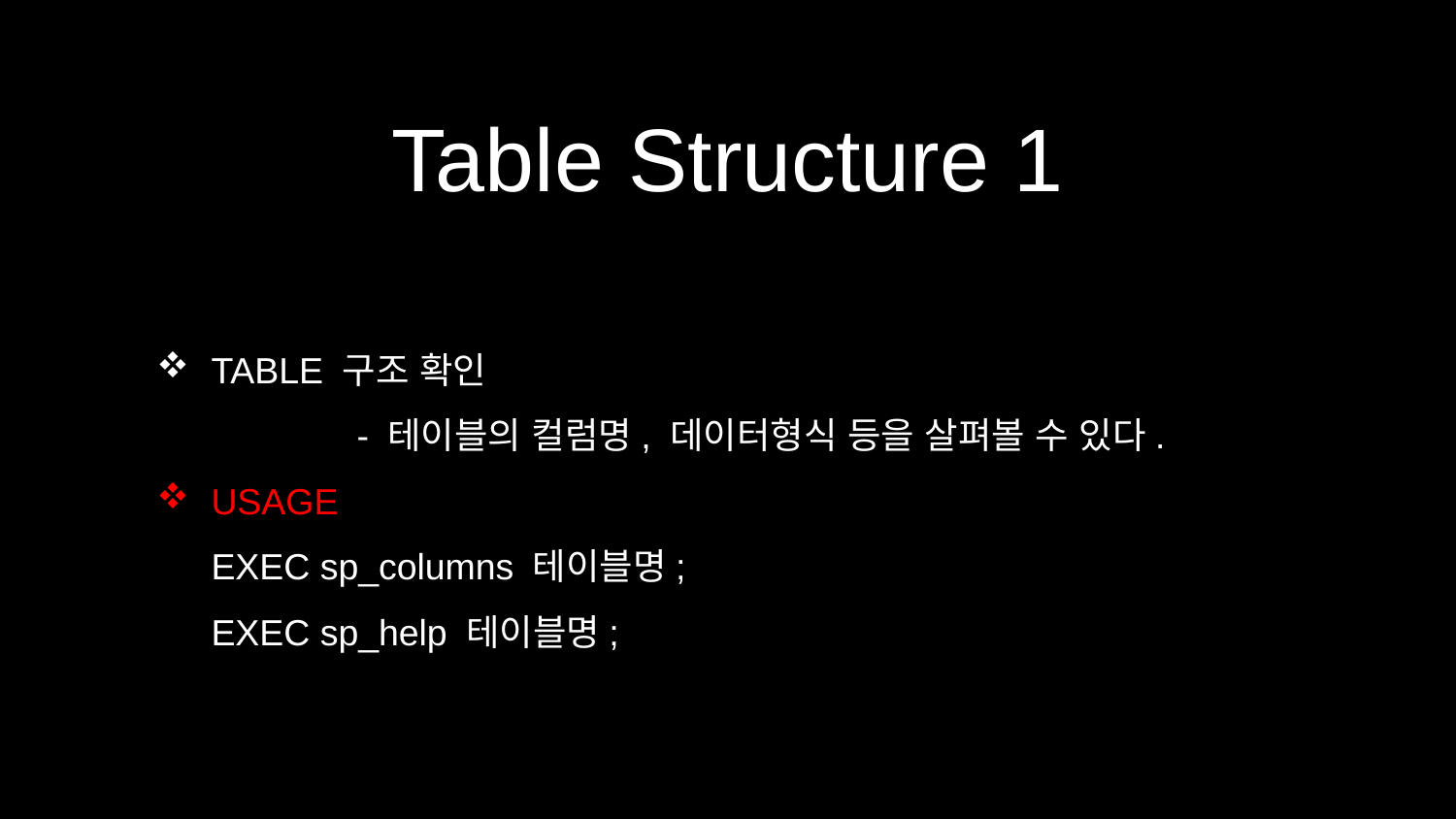

# Table Structure 1
TABLE 구조 확인
	- 테이블의 컬럼명, 데이터형식 등을 살펴볼 수 있다.
USAGE
EXEC sp_columns 테이블명;
EXEC sp_help 테이블명;